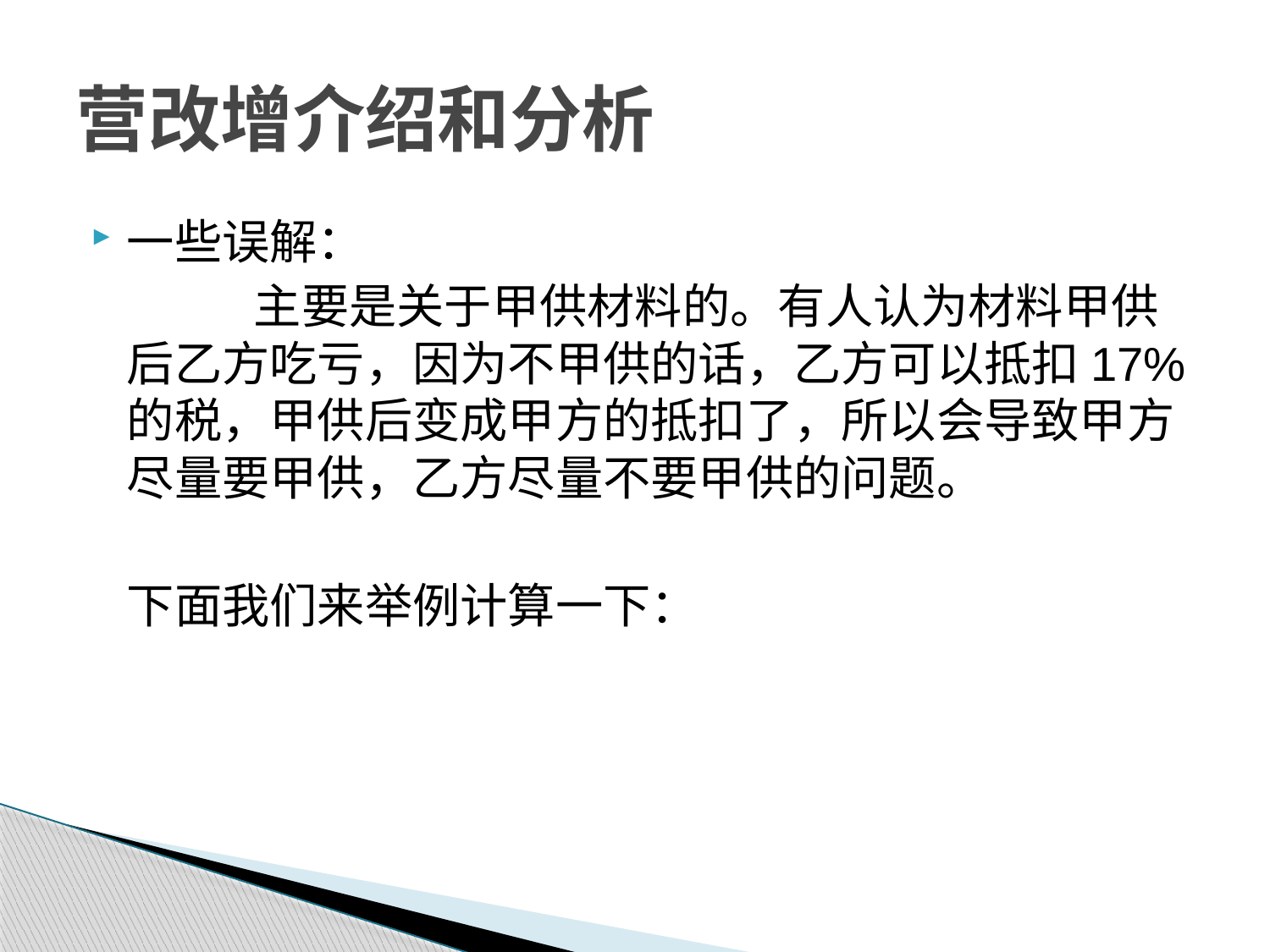

# 营改增介绍和分析
一些误解：
		主要是关于甲供材料的。有人认为材料甲供后乙方吃亏，因为不甲供的话，乙方可以抵扣17%的税，甲供后变成甲方的抵扣了，所以会导致甲方尽量要甲供，乙方尽量不要甲供的问题。

	下面我们来举例计算一下：